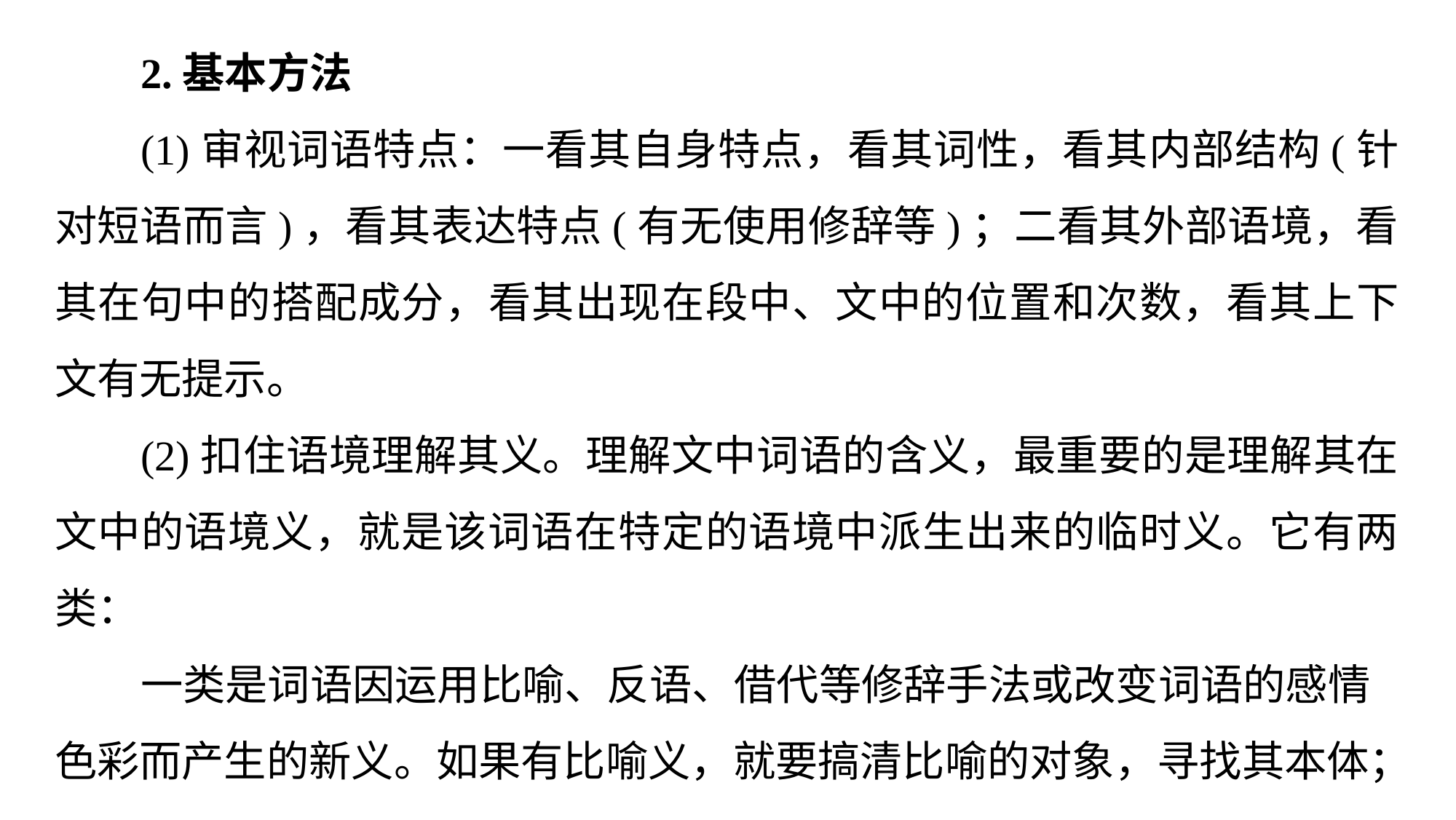

2.基本方法
(1)审视词语特点：一看其自身特点，看其词性，看其内部结构(针对短语而言)，看其表达特点(有无使用修辞等)；二看其外部语境，看其在句中的搭配成分，看其出现在段中、文中的位置和次数，看其上下文有无提示。
(2)扣住语境理解其义。理解文中词语的含义，最重要的是理解其在文中的语境义，就是该词语在特定的语境中派生出来的临时义。它有两类：
一类是词语因运用比喻、反语、借代等修辞手法或改变词语的感情色彩而产生的新义。如果有比喻义，就要搞清比喻的对象，寻找其本体；